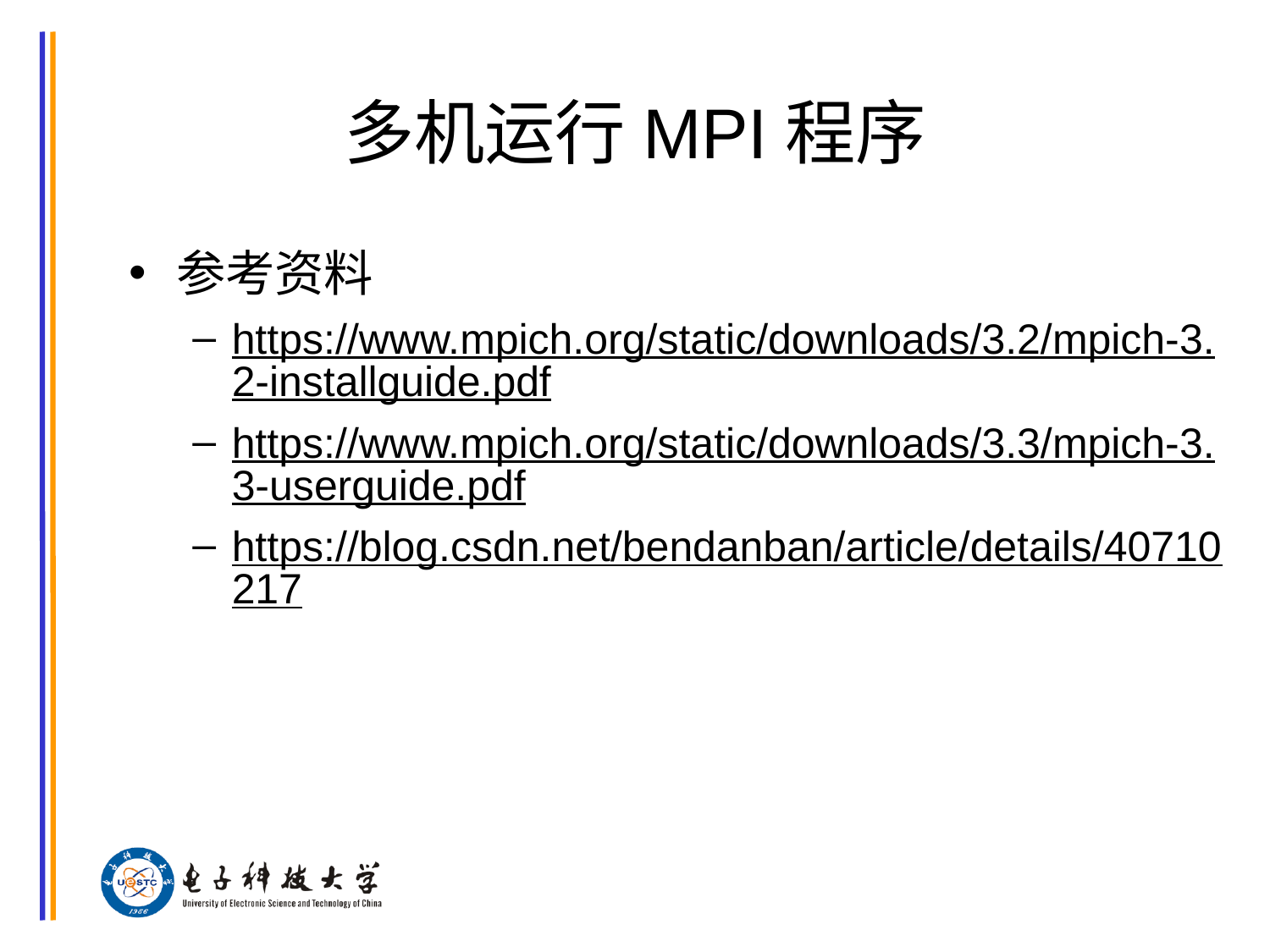

# 多机运行MPI程序
参考资料
https://www.mpich.org/static/downloads/3.2/mpich-3.2-installguide.pdf
https://www.mpich.org/static/downloads/3.3/mpich-3.3-userguide.pdf
https://blog.csdn.net/bendanban/article/details/40710217

芯片